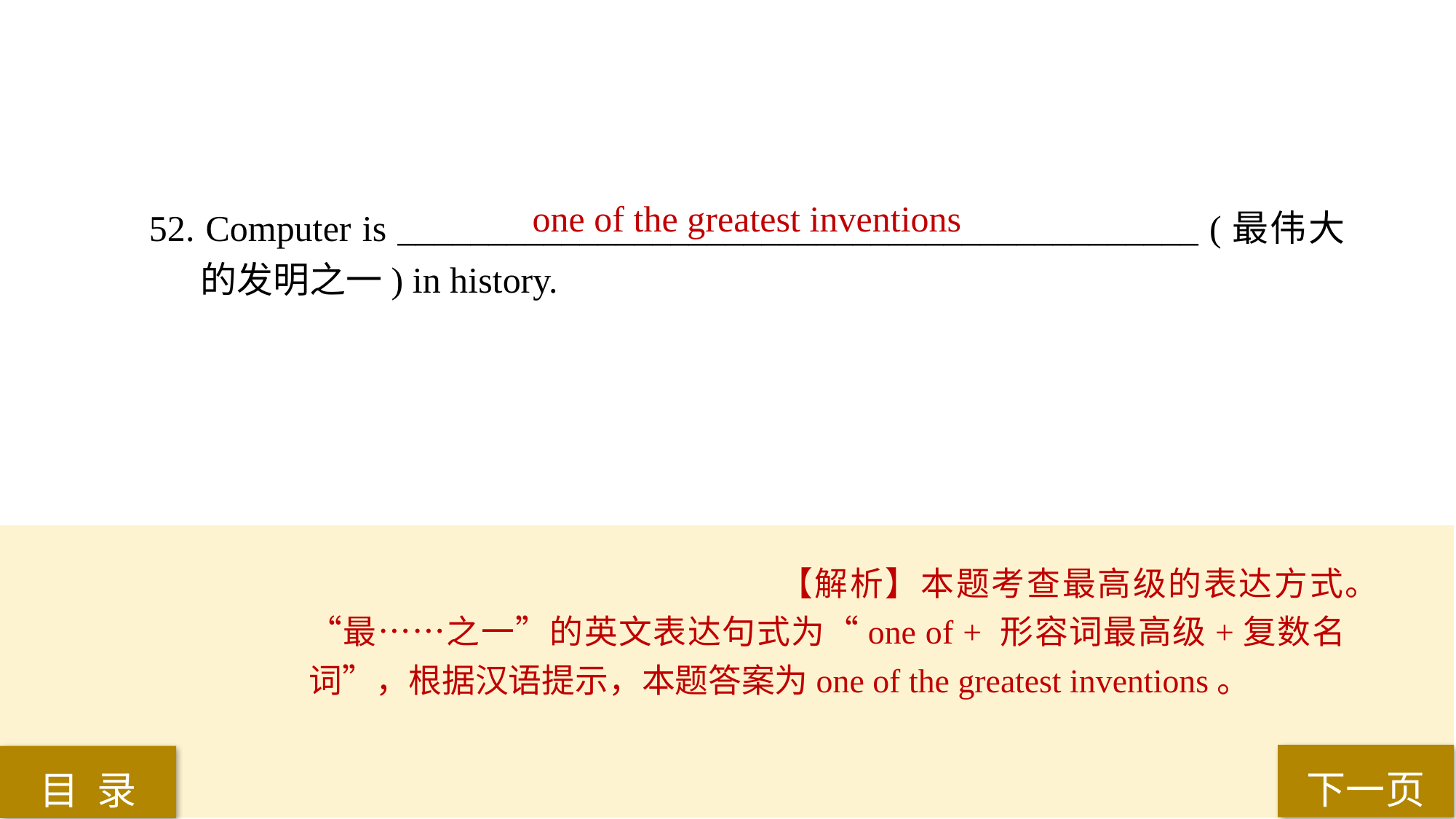

one of the greatest inventions
52. Computer is ____________________________________________ (最伟大的发明之一) in history.
【解析】本题考查最高级的表达方式。“最……之一”的英文表达句式为“one of + 形容词最高级+复数名词”，根据汉语提示，本题答案为one of the greatest inventions。